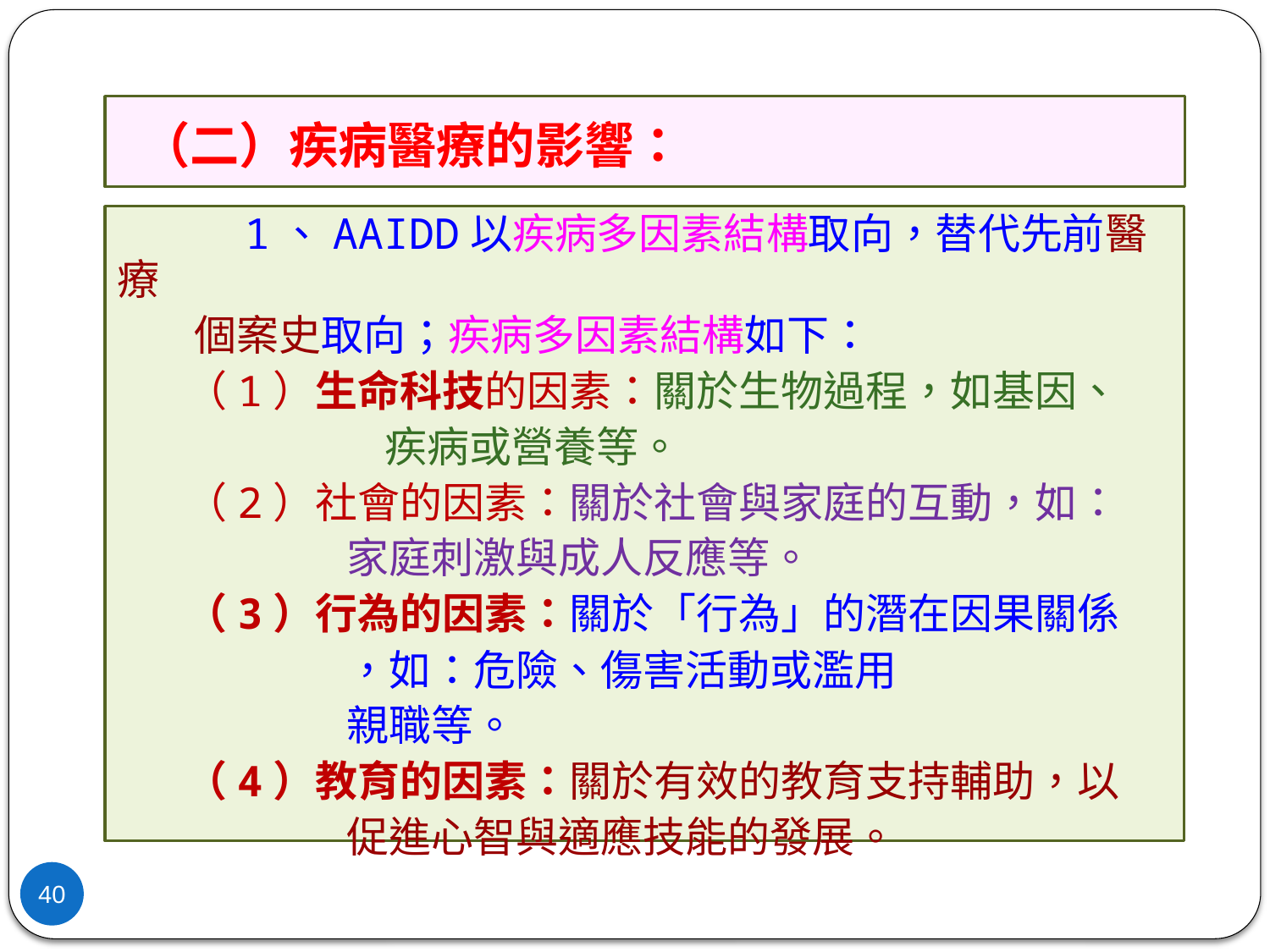

# （二）疾病醫療的影響：
     1、AAIDD以疾病多因素結構取向，替代先前醫療
       個案史取向；疾病多因素結構如下：
      （1）生命科技的因素：關於生物過程，如基因、
                           疾病或營養等。
      （2）社會的因素：關於社會與家庭的互動，如：
                       家庭刺激與成人反應等。
      （3）行為的因素：關於「行為」的潛在因果關係
                       ，如：危險、傷害活動或濫用
                       親職等。
      （4）教育的因素：關於有效的教育支持輔助，以
                       促進心智與適應技能的發展。

40